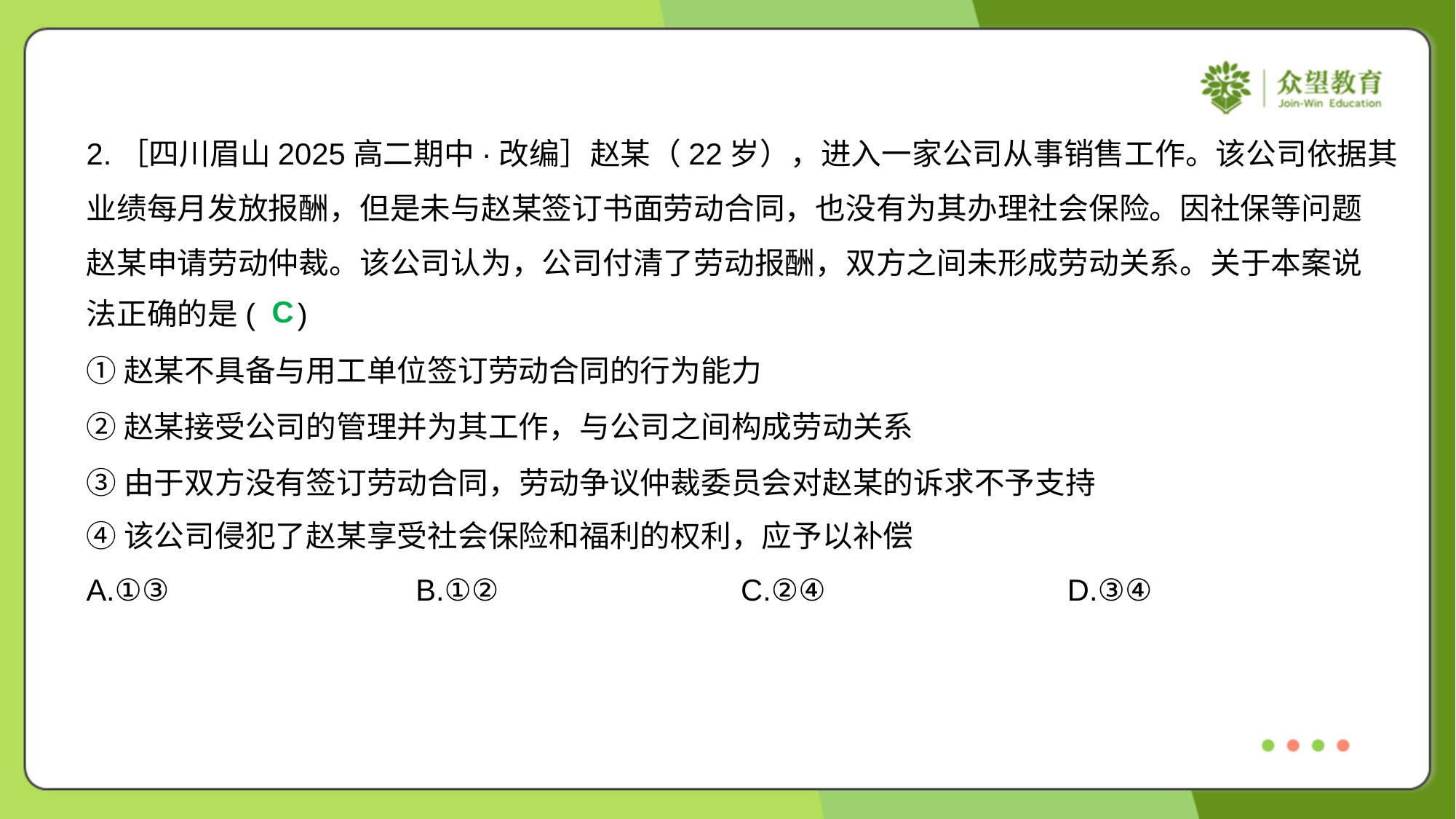

2.［四川眉山2025高二期中·改编］赵某（22岁），进入一家公司从事销售工作。该公司依据其
业绩每月发放报酬，但是未与赵某签订书面劳动合同，也没有为其办理社会保险。因社保等问题
赵某申请劳动仲裁。该公司认为，公司付清了劳动报酬，双方之间未形成劳动关系。关于本案说
法正确的是(     )
C
①赵某不具备与用工单位签订劳动合同的行为能力
②赵某接受公司的管理并为其工作，与公司之间构成劳动关系
③由于双方没有签订劳动合同，劳动争议仲裁委员会对赵某的诉求不予支持
④该公司侵犯了赵某享受社会保险和福利的权利，应予以补偿
A.①③	B.①②	C.②④	D.③④